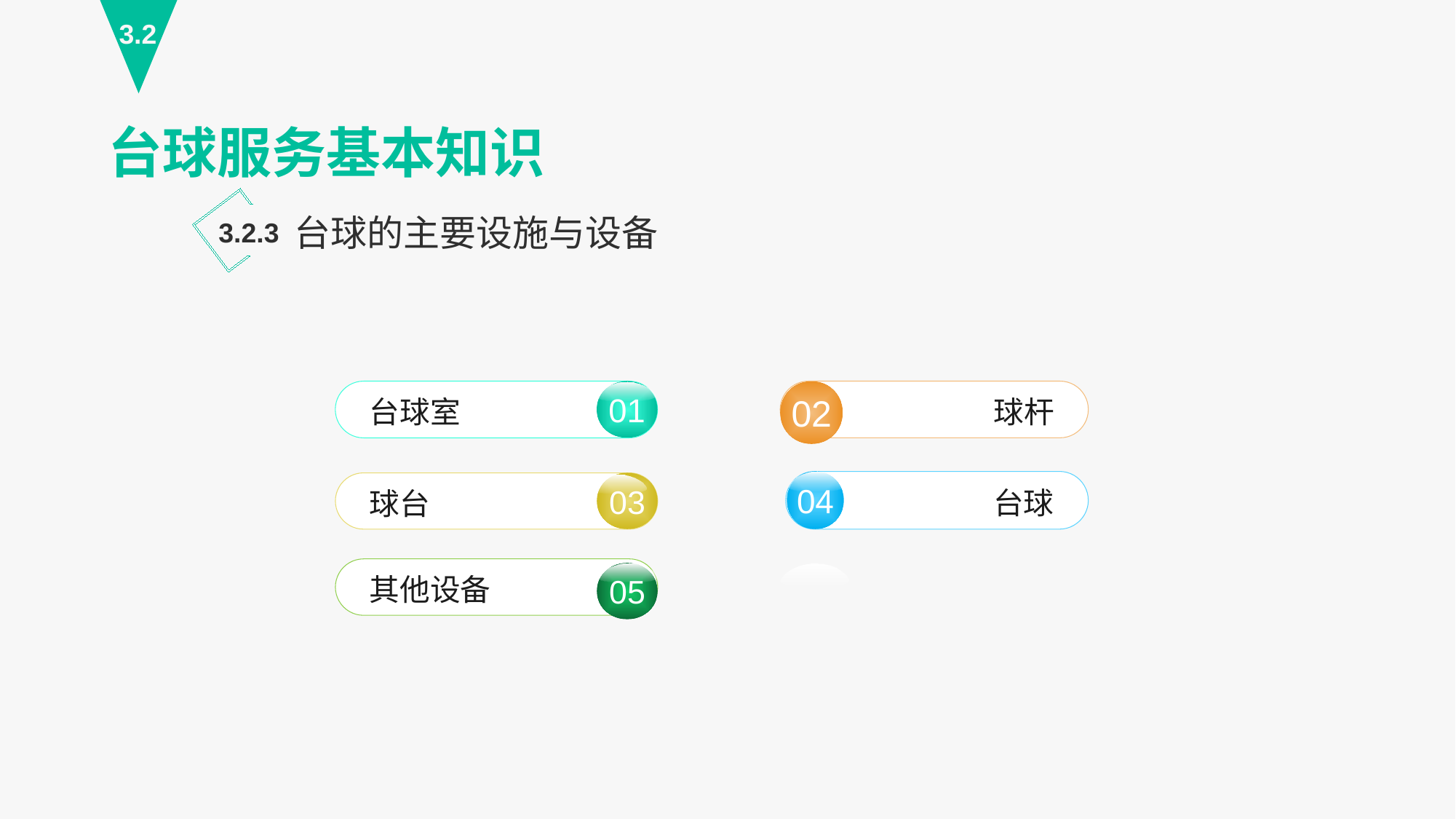

3.2
台球服务基本知识

台球的主要设施与设备
3.2.3

01
台球室
球杆
02

04
台球

03
球台

其他设备
05